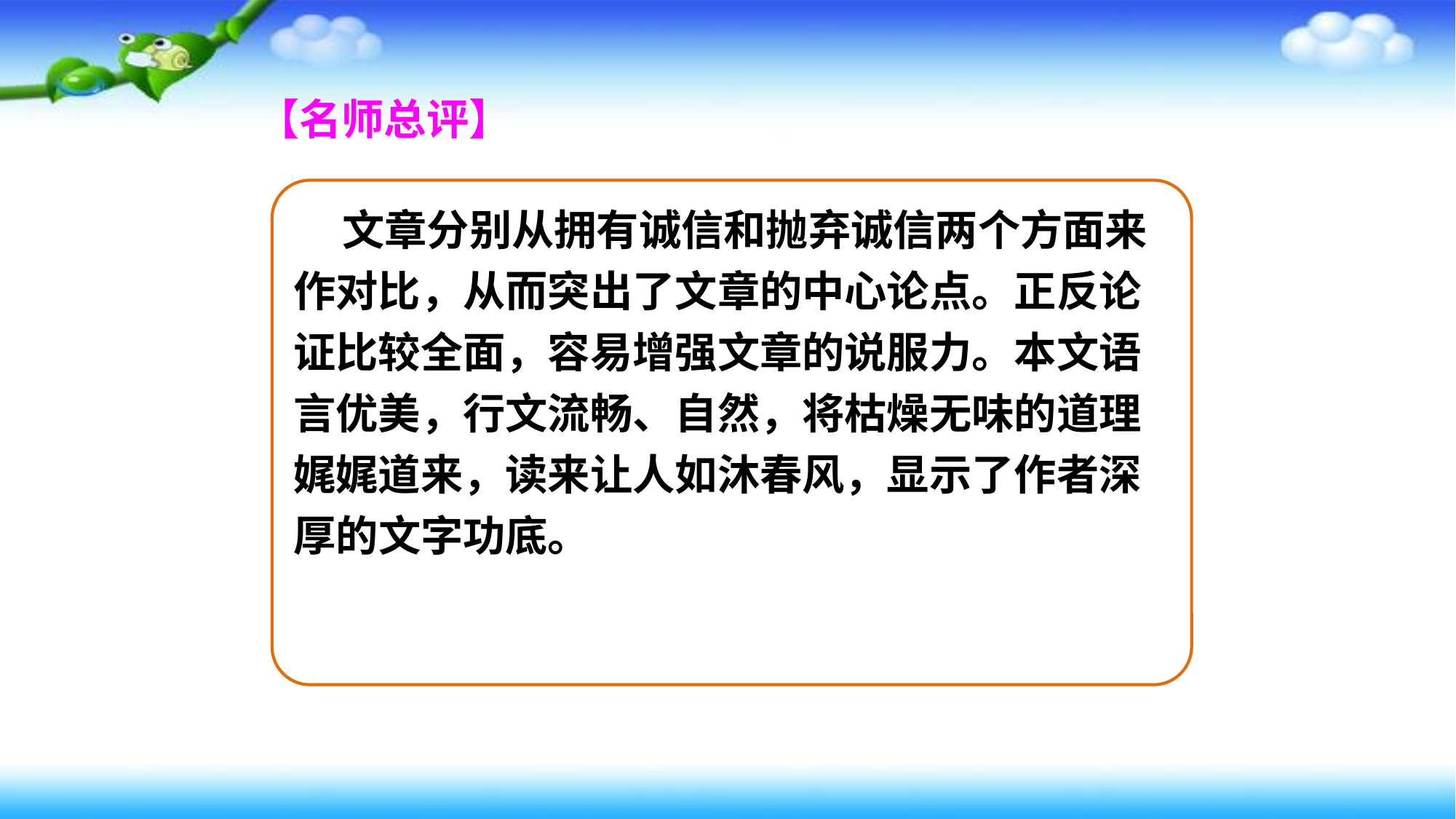

【名师总评】

    文章分别从拥有诚信和抛弃诚信两个方面来作对比，从而突出了文章的中心论点。正反论证比较全面，容易增强文章的说服力。本文语言优美，行文流畅、自然，将枯燥无味的道理娓娓道来，读来让人如沐春风，显示了作者深厚的文字功底。